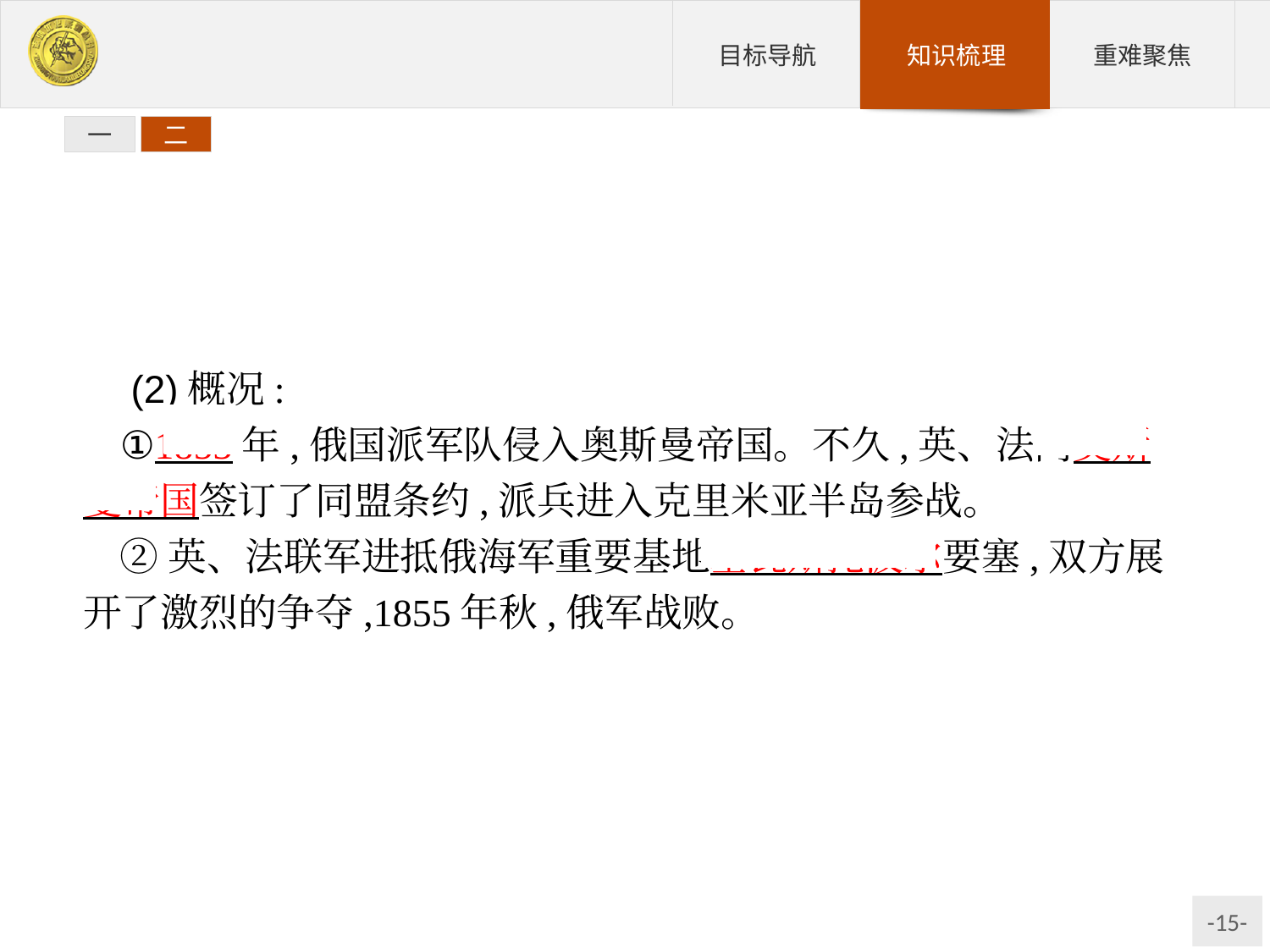

一
二
 (2)概况:
①1853年,俄国派军队侵入奥斯曼帝国。不久,英、法同奥斯曼帝国签订了同盟条约,派兵进入克里米亚半岛参战。
②英、法联军进抵俄海军重要基地塞瓦斯托波尔要塞,双方展开了激烈的争夺,1855年秋,俄军战败。